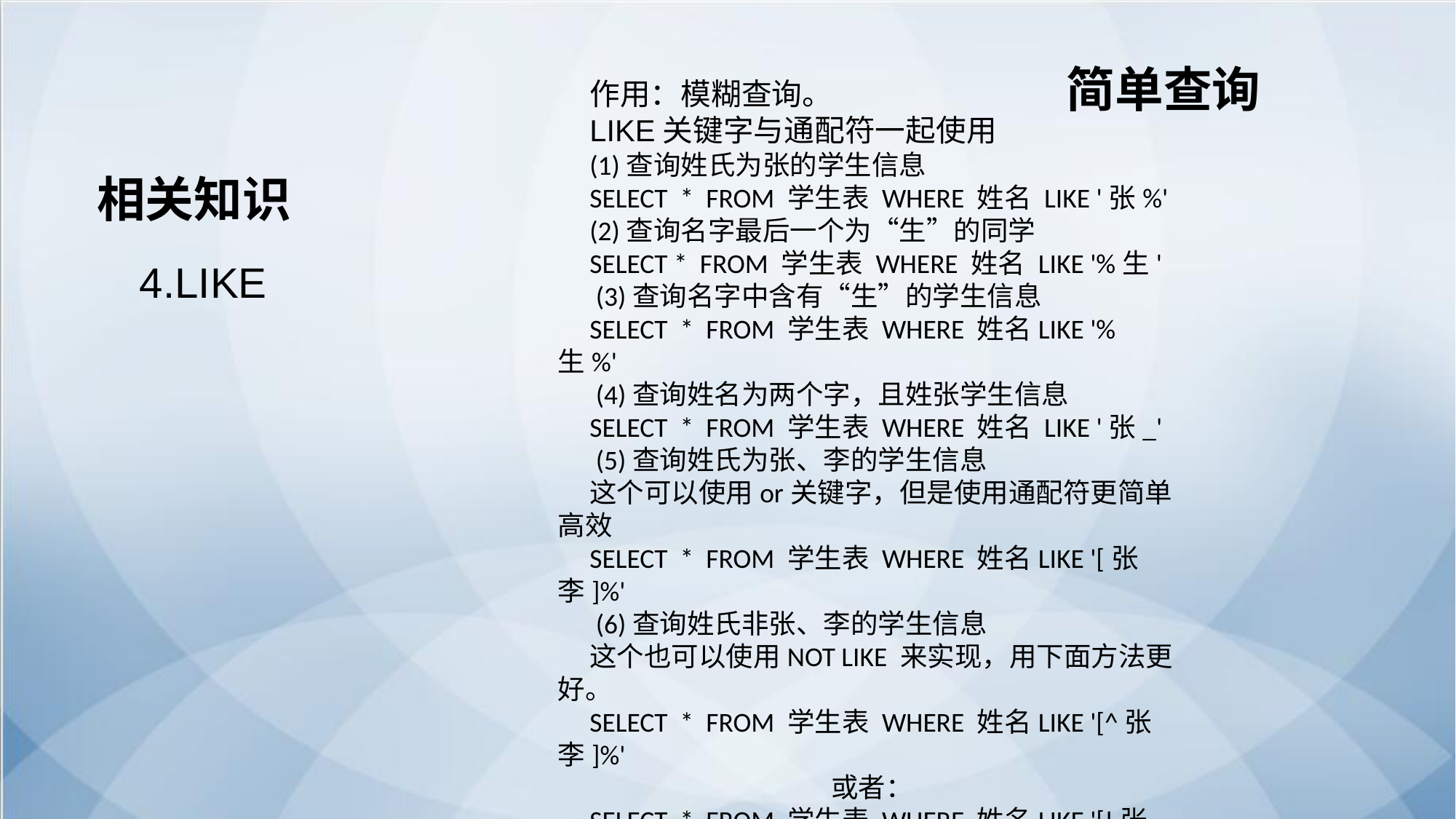

简单查询
作用：模糊查询。
LIKE关键字与通配符一起使用
(1)查询姓氏为张的学生信息
SELECT  *  FROM 学生表 WHERE 姓名 LIKE '张%'
(2)查询名字最后一个为“生”的同学
SELECT *  FROM 学生表 WHERE 姓名 LIKE '%生'
 (3)查询名字中含有“生”的学生信息
SELECT  *  FROM 学生表 WHERE 姓名LIKE '%生%'
 (4)查询姓名为两个字，且姓张学生信息
SELECT  *  FROM 学生表 WHERE 姓名 LIKE '张_'
 (5)查询姓氏为张、李的学生信息
这个可以使用or关键字，但是使用通配符更简单高效
SELECT  *  FROM 学生表 WHERE 姓名LIKE '[张李]%'
 (6)查询姓氏非张、李的学生信息
这个也可以使用NOT LIKE 来实现，用下面方法更好。
SELECT  *  FROM 学生表 WHERE 姓名LIKE '[^张李]%'
                                      或者：
SELECT  *  FROM 学生表 WHERE 姓名LIKE '[!张李]%'
相关知识
 4.LIKE